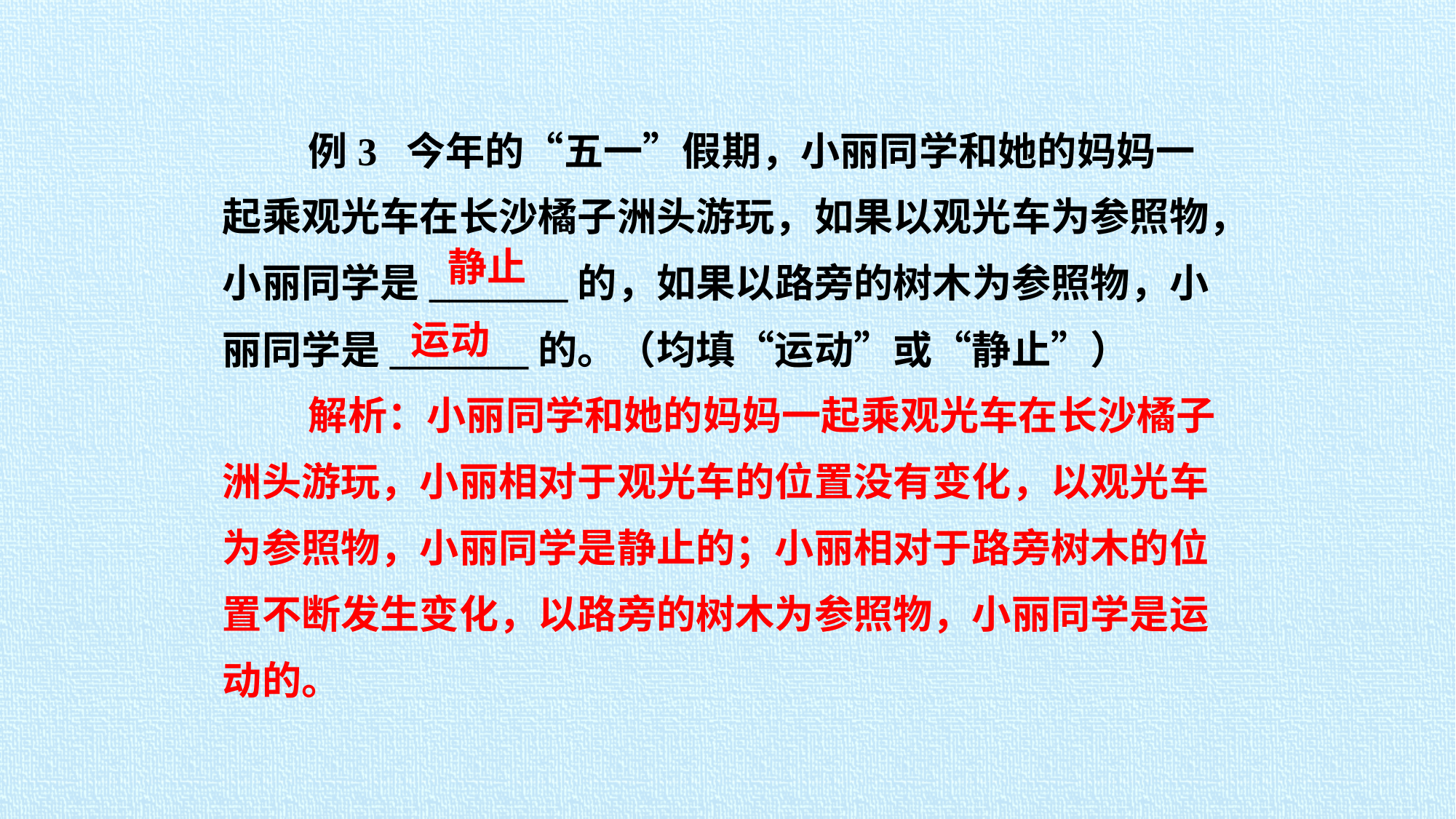

例3  今年的“五一”假期，小丽同学和她的妈妈一起乘观光车在长沙橘子洲头游玩，如果以观光车为参照物，小丽同学是_______的，如果以路旁的树木为参照物，小丽同学是_______的。（均填“运动”或“静止”）
解析：小丽同学和她的妈妈一起乘观光车在长沙橘子洲头游玩，小丽相对于观光车的位置没有变化，以观光车为参照物，小丽同学是静止的；小丽相对于路旁树木的位置不断发生变化，以路旁的树木为参照物，小丽同学是运动的。
静止
运动